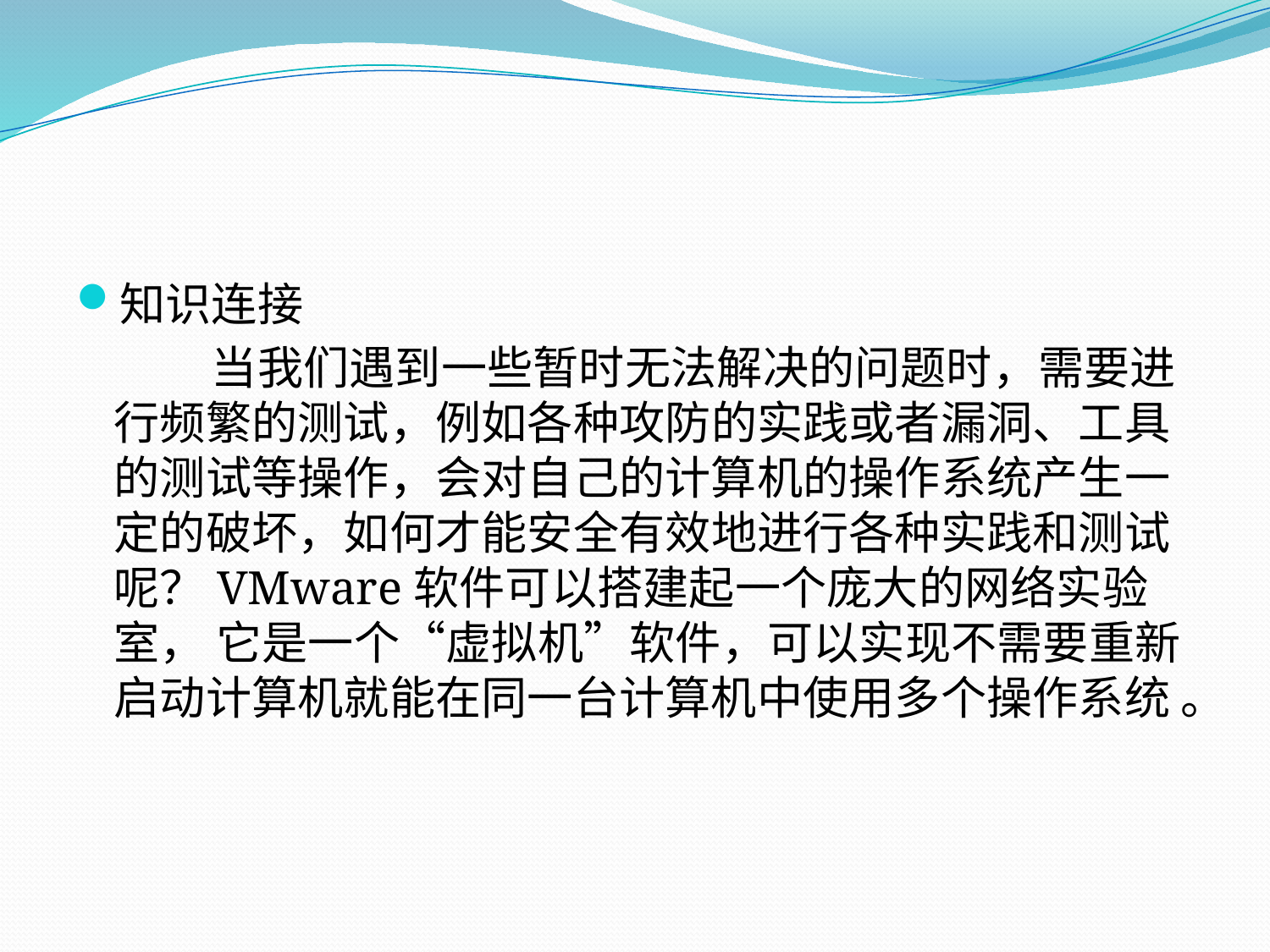

#
知识连接
            当我们遇到一些暂时无法解决的问题时，需要进行频繁的测试，例如各种攻防的实践或者漏洞、工具的测试等操作，会对自己的计算机的操作系统产生一定的破坏，如何才能安全有效地进行各种实践和测试呢？VMware软件可以搭建起一个庞大的网络实验室， 它是一个“虚拟机”软件，可以实现不需要重新启动计算机就能在同一台计算机中使用多个操作系统 。